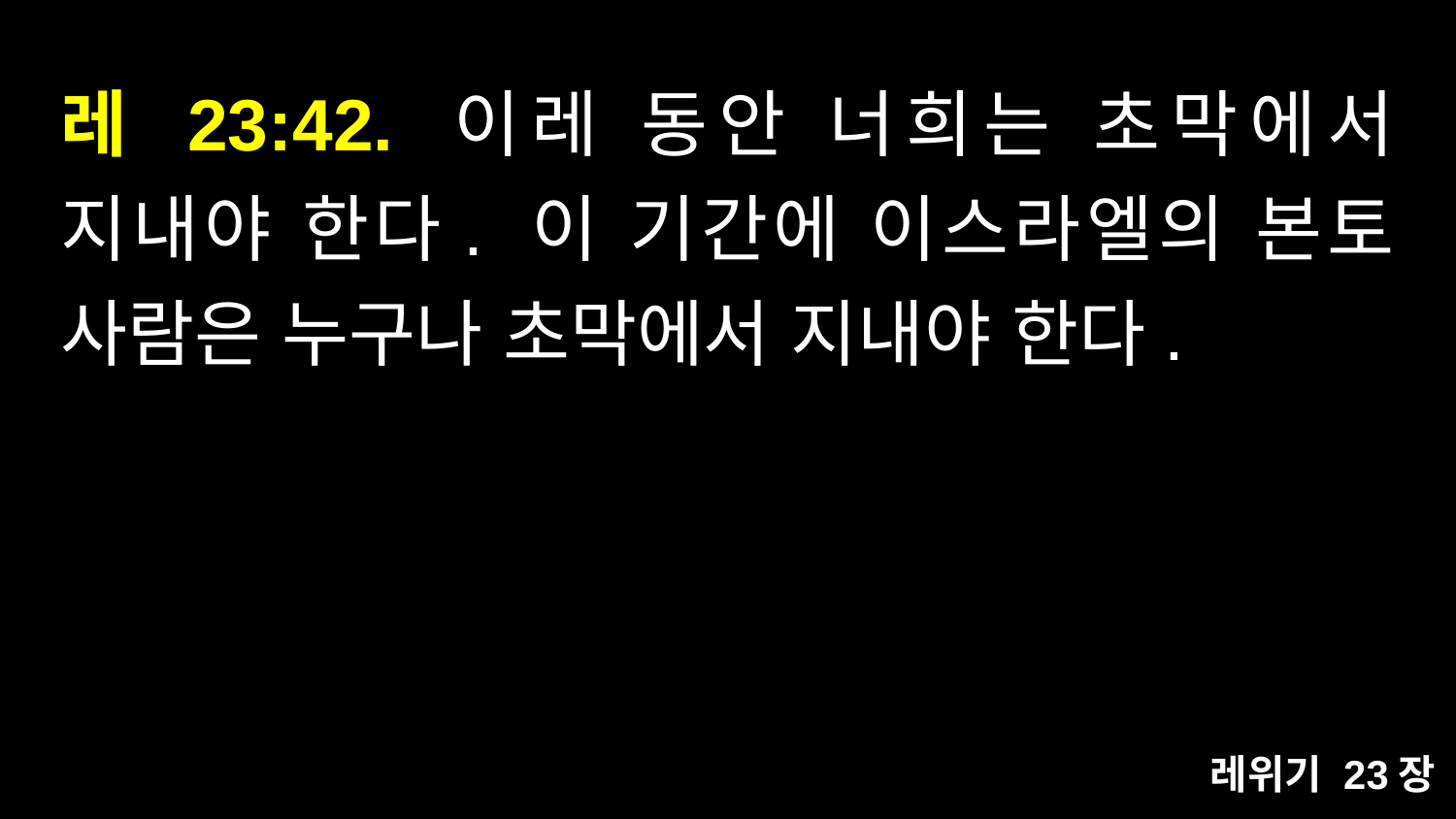

# 레 23:42. 이레 동안 너희는 초막에서 지내야 한다. 이 기간에 이스라엘의 본토 사람은 누구나 초막에서 지내야 한다.
레위기 23장